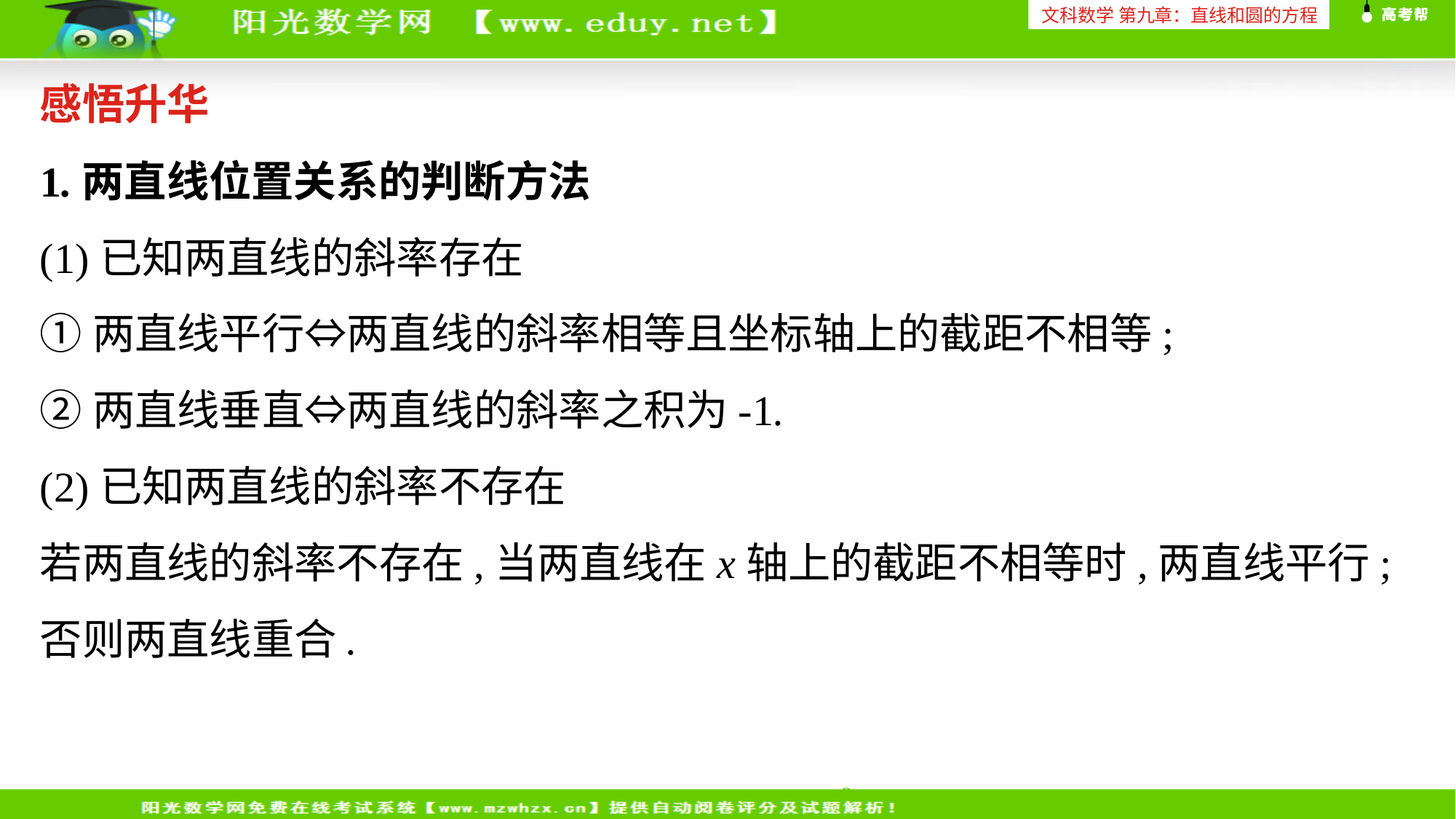

文科数学 第九章：直线和圆的方程
感悟升华
1.两直线位置关系的判断方法
(1)已知两直线的斜率存在
①两直线平行⇔两直线的斜率相等且坐标轴上的截距不相等;
②两直线垂直⇔两直线的斜率之积为-1.
(2)已知两直线的斜率不存在
若两直线的斜率不存在,当两直线在x轴上的截距不相等时,两直线平行;否则两直线重合.